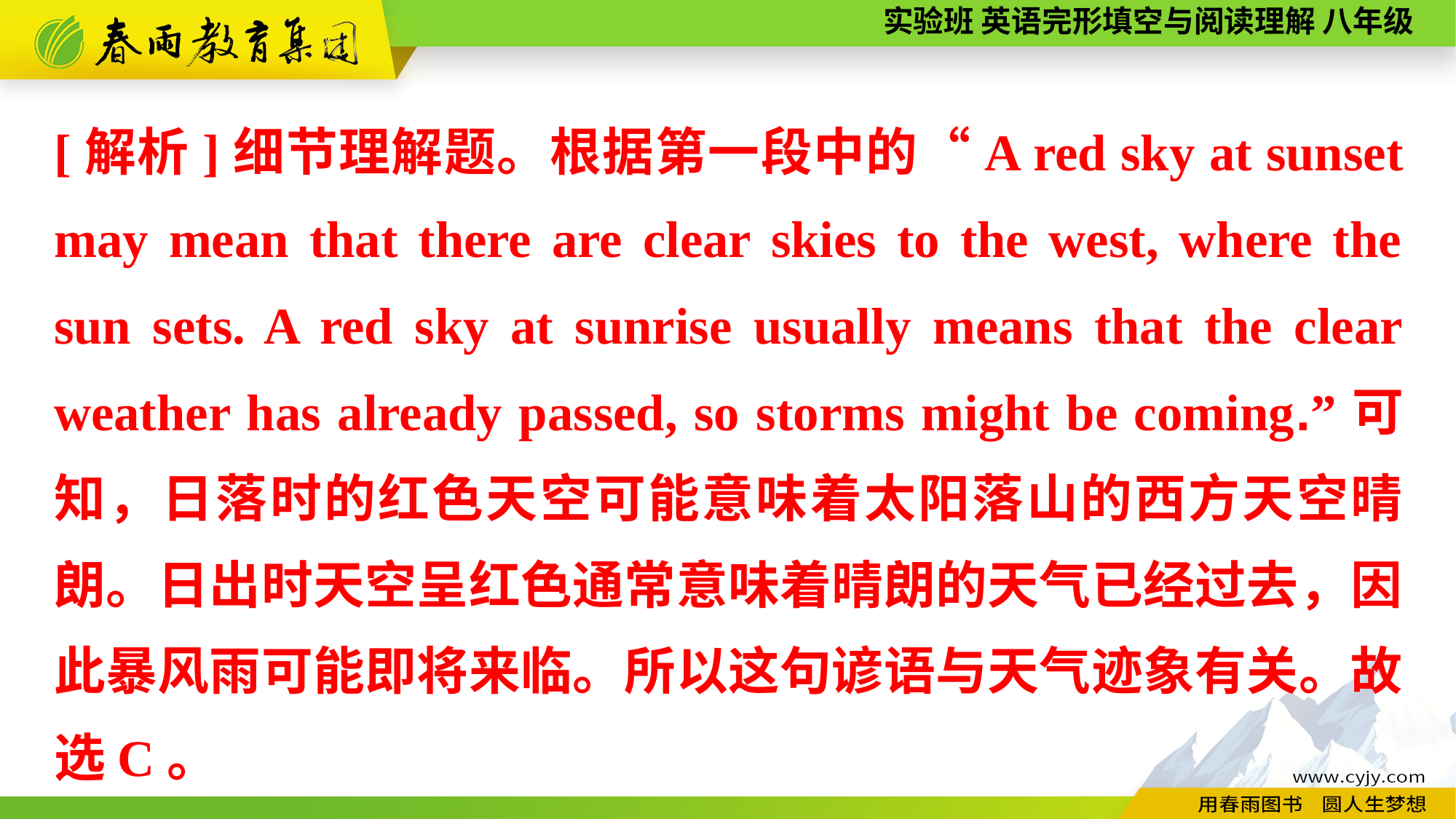

[解析]细节理解题。根据第一段中的“A red sky at sunset may mean that there are clear skies to the west, where the sun sets. A red sky at sunrise usually means that the clear weather has already passed, so storms might be coming.”可知，日落时的红色天空可能意味着太阳落山的西方天空晴朗。日出时天空呈红色通常意味着晴朗的天气已经过去，因此暴风雨可能即将来临。所以这句谚语与天气迹象有关。故选C。